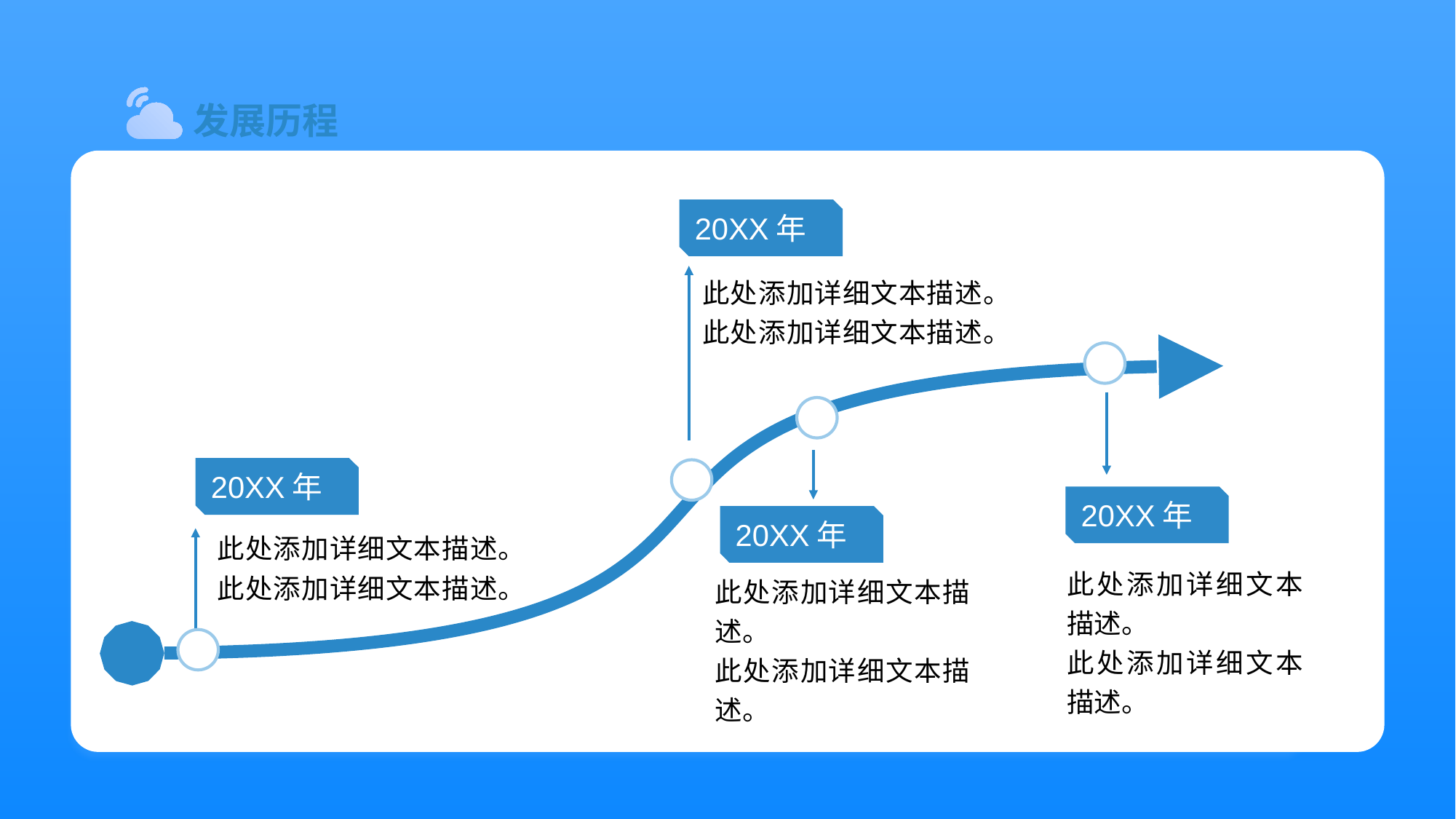

发展历程

20XX年
此处添加详细文本描述。此处添加详细文本描述。

20XX年

20XX年
20XX年
此处添加详细文本描述。此处添加详细文本描述。
此处添加详细文本描述。
此处添加详细文本描述。
此处添加详细文本描述。
此处添加详细文本描述。